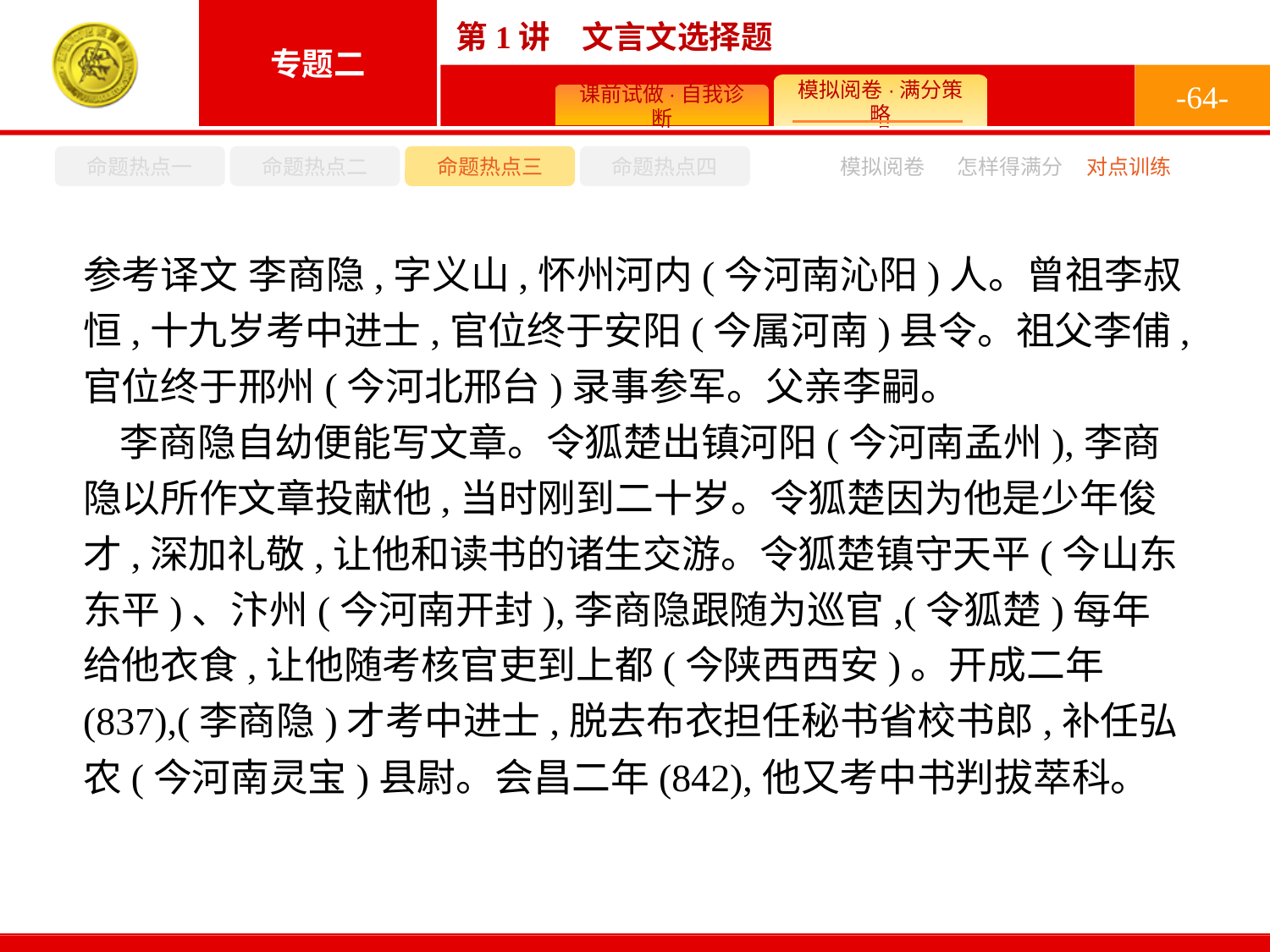

-64-
命题热点一
命题热点二
命题热点三
命题热点四
模拟阅卷
怎样得满分
对点训练
参考译文 李商隐,字义山,怀州河内(今河南沁阳)人。曾祖李叔恒,十九岁考中进士,官位终于安阳(今属河南)县令。祖父李俌,官位终于邢州(今河北邢台)录事参军。父亲李嗣。
李商隐自幼便能写文章。令狐楚出镇河阳(今河南孟州),李商隐以所作文章投献他,当时刚到二十岁。令狐楚因为他是少年俊才,深加礼敬,让他和读书的诸生交游。令狐楚镇守天平(今山东东平)、汴州(今河南开封),李商隐跟随为巡官,(令狐楚)每年给他衣食,让他随考核官吏到上都(今陕西西安)。开成二年(837),(李商隐)才考中进士,脱去布衣担任秘书省校书郎,补任弘农(今河南灵宝)县尉。会昌二年(842),他又考中书判拔萃科。